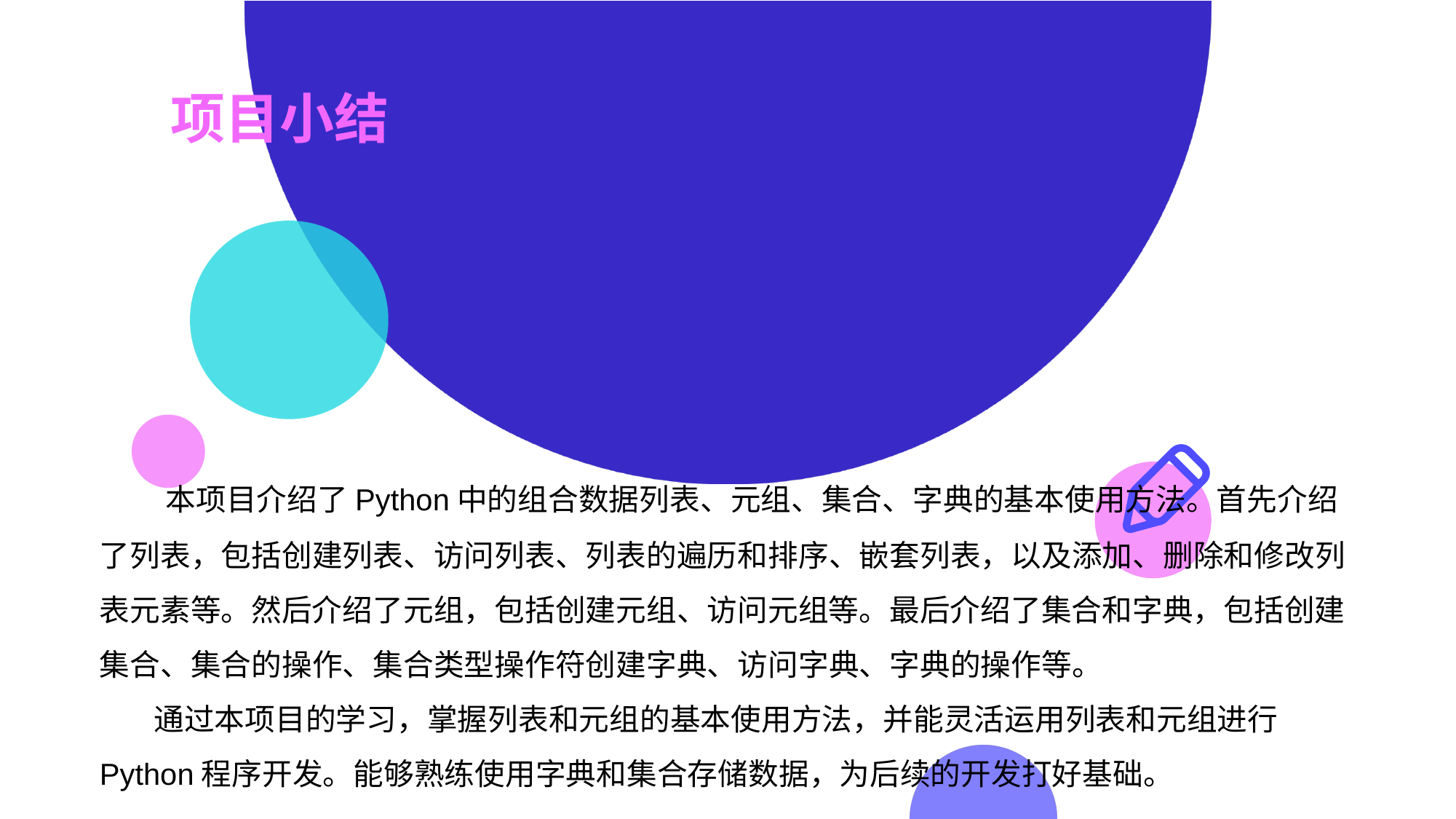

# 项目小结
       本项目介绍了Python中的组合数据列表、元组、集合、字典的基本使用方法。首先介绍了列表，包括创建列表、访问列表、列表的遍历和排序、嵌套列表，以及添加、删除和修改列表元素等。然后介绍了元组，包括创建元组、访问元组等。最后介绍了集合和字典，包括创建集合、集合的操作、集合类型操作符创建字典、访问字典、字典的操作等。
       通过本项目的学习，掌握列表和元组的基本使用方法，并能灵活运用列表和元组进行Python程序开发。能够熟练使用字典和集合存储数据，为后续的开发打好基础。